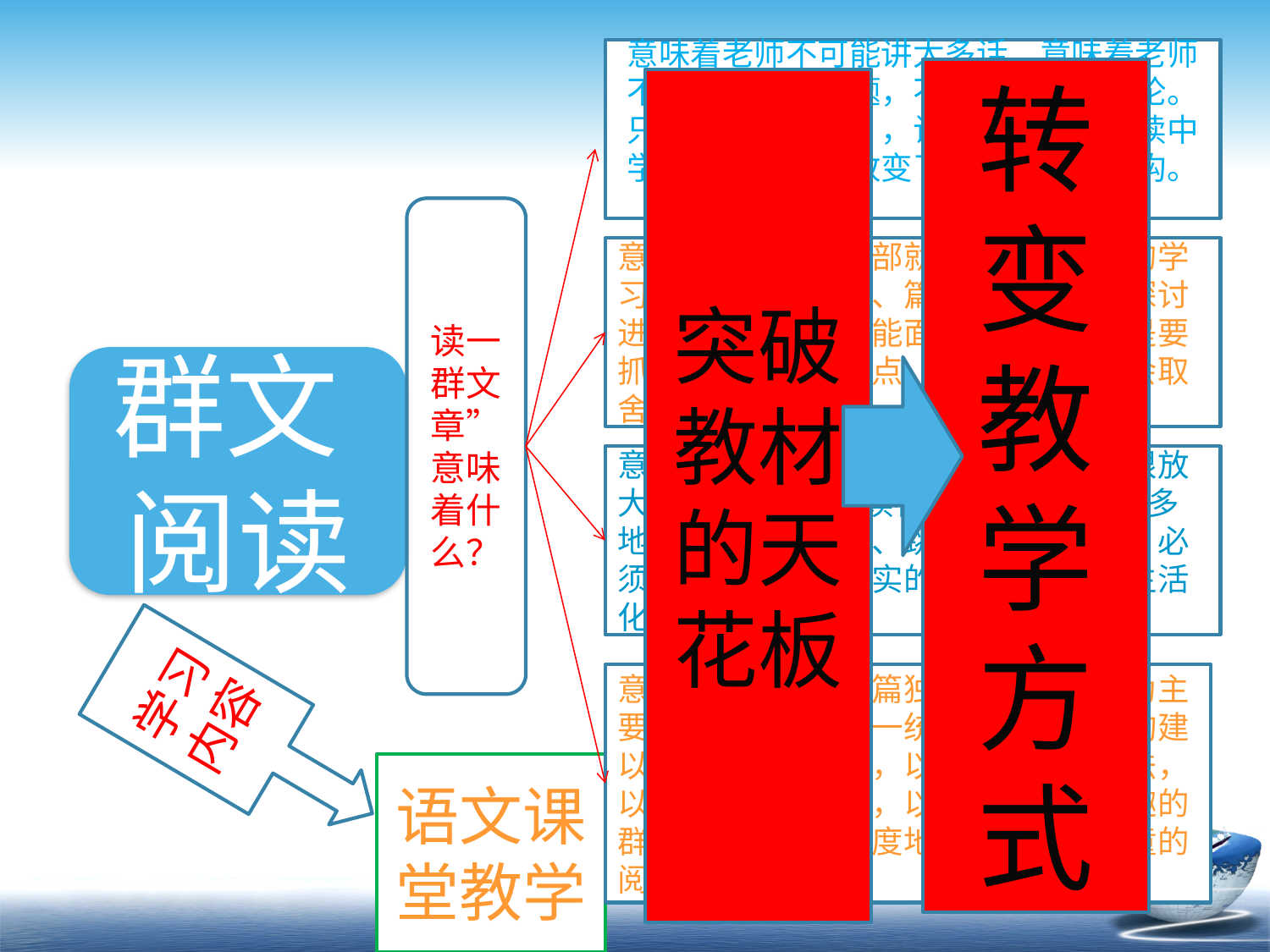

意味着老师不可能讲太多话，意味着老师不可能提太多问题，不能发起太多讨论。只有发展“让学”，让学生自己在阅读中学习阅读，自然改变了课堂教学的结构。

转
变
教
学
方
式
突破教材的天花板
读一群文章”意味着什么？

意味着老师不能按部就班地从“字词的学习开始，经由句式、篇章结构、内容探讨进行教学”，不可能面面俱到……而是要抓住重点，突出要点，把握难点，学会取舍。

群文  阅读

意味着老师不能将“有感情朗读”无限放大,老师必须根据读物的不同性质，更多地尝试略读、浏览、跳读等阅读方式，必须更多地尝试更真实的、更实用的类生活化阅读。

学习 内容
意味着要打破以单篇独进、深探细究为主要特征的精读教学一统天下的状况，构建以一定话题为依托，以粗读略读为主法，以分享感悟为核心，以探索发现为乐趣的群文阅读，最大限度地解放与培养儿童的阅读能力。
语文课堂教学